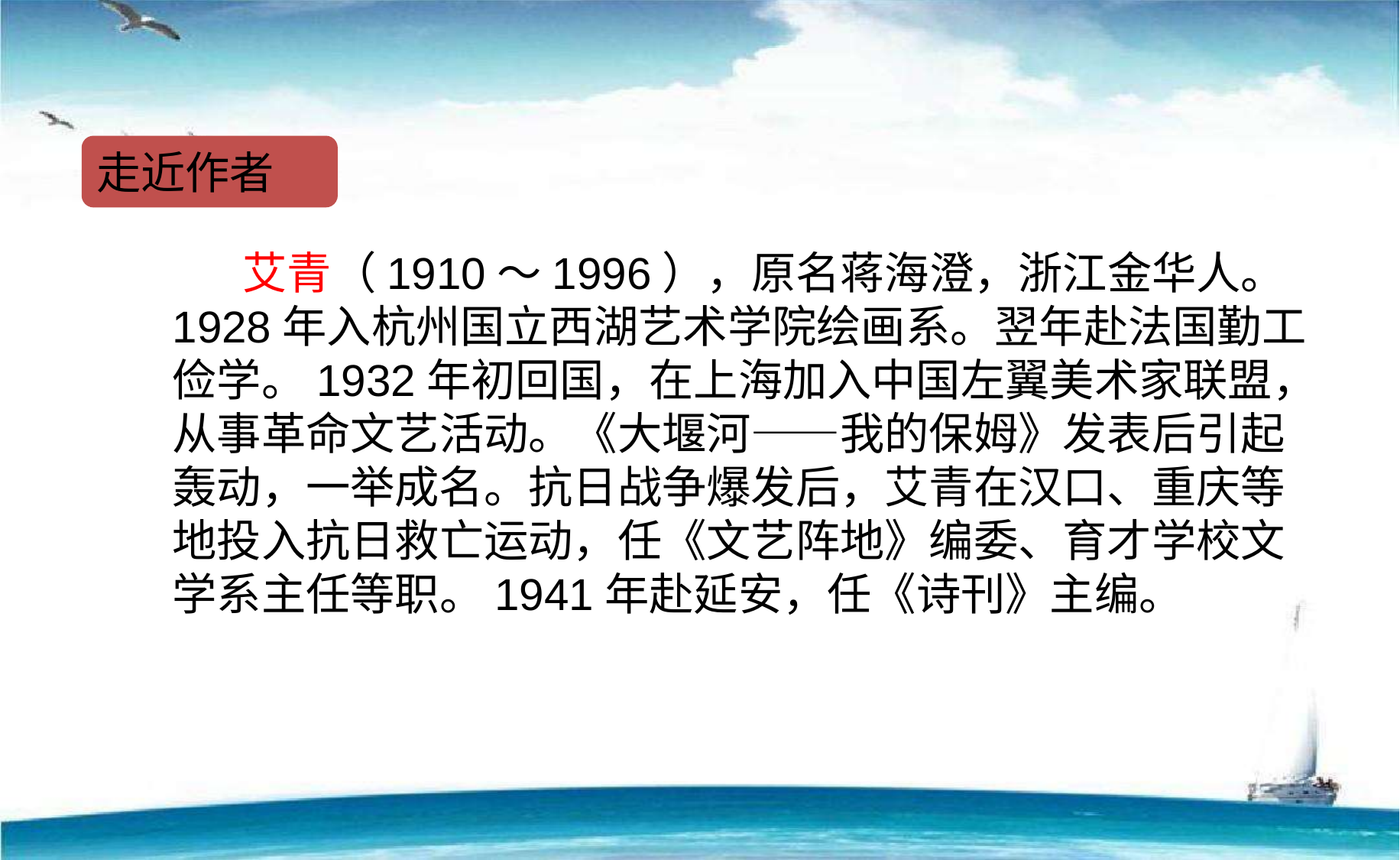

走近作者

      艾青（1910～1996），原名蒋海澄，浙江金华人。1928年入杭州国立西湖艺术学院绘画系。翌年赴法国勤工俭学。1932年初回国，在上海加入中国左翼美术家联盟，从事革命文艺活动。《大堰河——我的保姆》发表后引起轰动，一举成名。抗日战争爆发后，艾青在汉口、重庆等地投入抗日救亡运动，任《文艺阵地》编委、育才学校文学系主任等职。1941年赴延安，任《诗刊》主编。